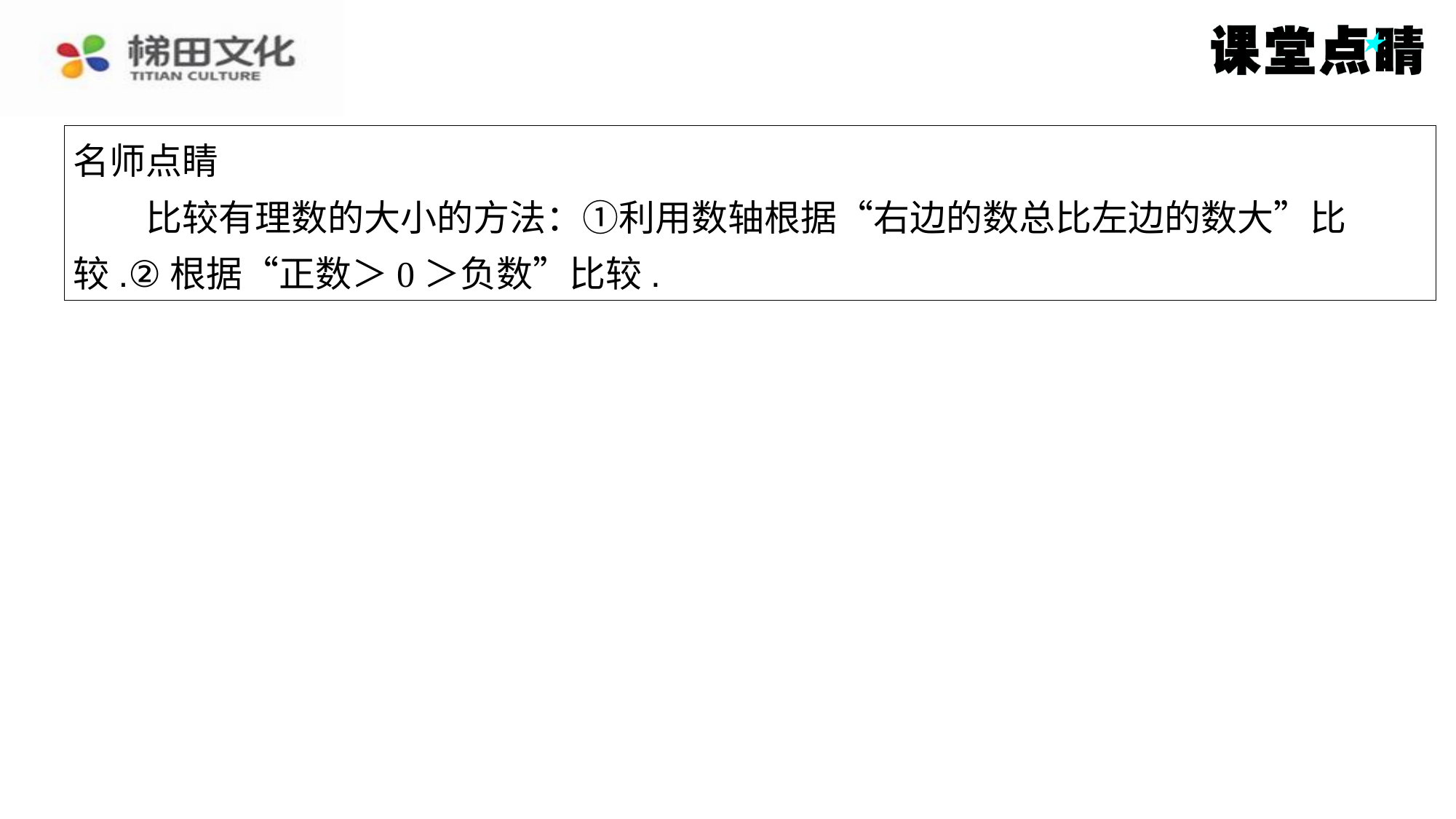

名师点睛
比较有理数的大小的方法：①利用数轴根据“右边的数总比左边的数大”比
较.②根据“正数＞0＞负数”比较.